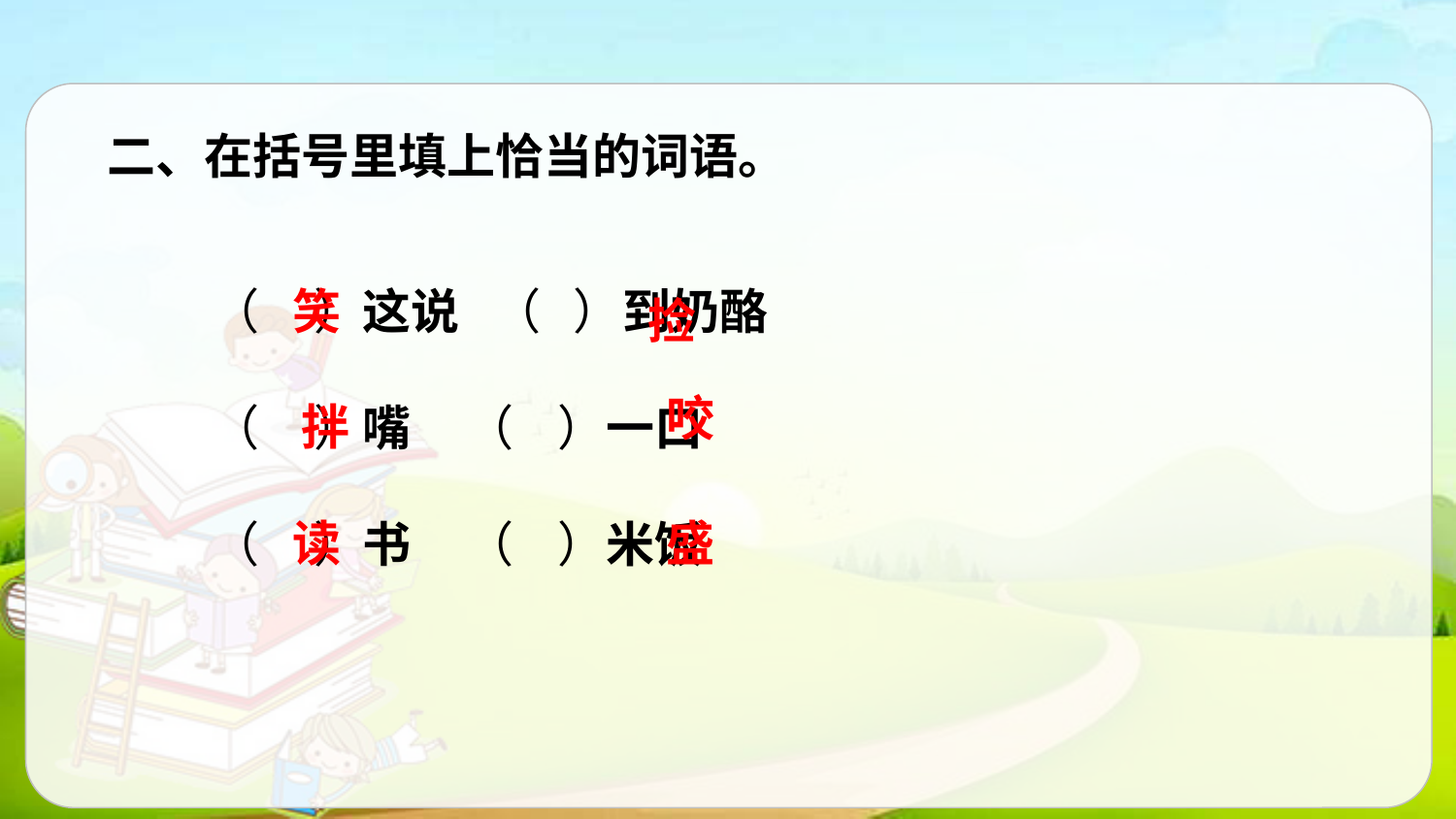

二、在括号里填上恰当的词语。
（     ）这说   （   ）到奶酪

（     ）嘴     （    ）一口

（     ）书     （    ）米饭

笑
捡
咬
拌
读
盛